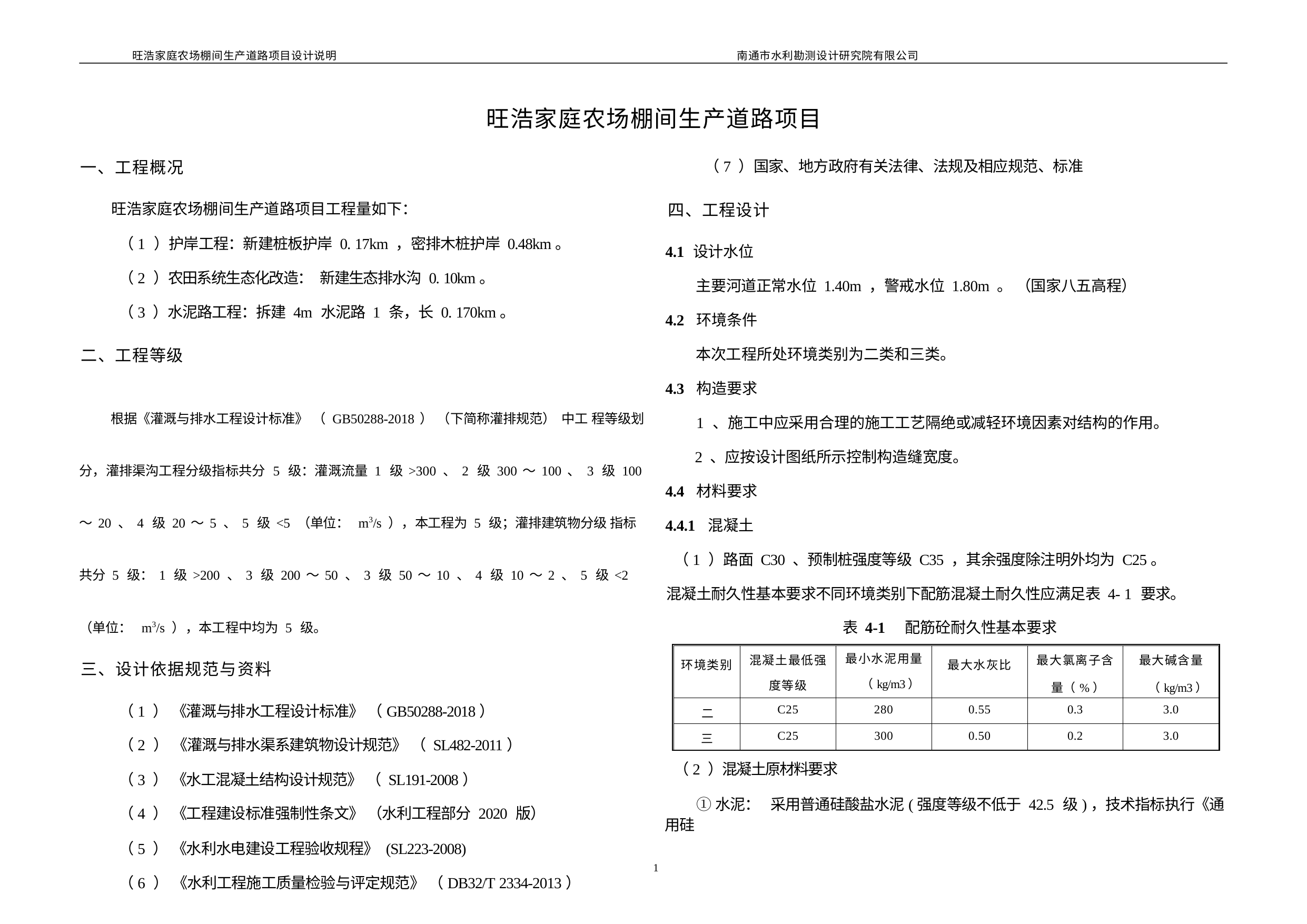

旺浩家庭农场棚间生产道路项目设计说明

南通市水利勘测设计研究院有限公司

旺浩家庭农场棚间生产道路项目

一、工程概况

旺浩家庭农场棚间生产道路项目工程量如下：
（1 ）护岸工程：新建桩板护岸 0. 17km ，密排木桩护岸 0.48km。
（2 ）农田系统生态化改造： 新建生态排水沟 0. 10km。
（3 ）水泥路工程：拆建 4m 水泥路 1 条，长 0. 170km。

二、工程等级
根据《灌溉与排水工程设计标准》 （ GB50288-2018） （下简称灌排规范） 中工 程等级划分，灌排渠沟工程分级指标共分 5 级：灌溉流量 1 级>300 、2 级 300～100、 3 级 100～20 、4 级 20～5 、5 级<5 （单位： m3/s ），本工程为 5 级；灌排建筑物分级 指标共分 5 级：1 级>200 、3 级 200～50 、3 级 50～10 、4 级 10～2 、5 级<2 （单位：  m3/s ），本工程中均为 5 级。

三、设计依据规范与资料

（1 ） 《灌溉与排水工程设计标准》 （GB50288-2018）
（2 ） 《灌溉与排水渠系建筑物设计规范》 （ SL482-2011）
（3 ） 《水工混凝土结构设计规范》 （ SL191-2008）
（4 ） 《工程建设标准强制性条文》 （水利工程部分 2020 版）
（5 ） 《水利水电建设工程验收规程》 (SL223-2008)

（6 ） 《水利工程施工质量检验与评定规范》 （DB32/T 2334-2013）

（7 ）国家、地方政府有关法律、法规及相应规范、标准

四、工程设计

4.1 设计水位
主要河道正常水位 1.40m ，警戒水位 1.80m 。 （国家八五高程）
4.2  环境条件
本次工程所处环境类别为二类和三类。
4.3  构造要求
1 、施工中应采用合理的施工工艺隔绝或减轻环境因素对结构的作用。
2 、应按设计图纸所示控制构造缝宽度。
4.4  材料要求
4.4.1  混凝土
（1 ）路面 C30 、预制桩强度等级 C35 ，其余强度除注明外均为 C25。
混凝土耐久性基本要求不同环境类别下配筋混凝土耐久性应满足表 4- 1 要求。

表 4-1    配筋砼耐久性基本要求
|  |
| --- |
| 环境类别 | 混凝土最低强 度等级 | 最小水泥用量 （kg/m3） | 最大水灰比 | 最大氯离子含 量（%） | 最大碱含量 （kg/m3） |
| --- | --- | --- | --- | --- | --- |
| 二 | C25 | 280 | 0.55 | 0.3 | 3.0 |
| 三 | C25 | 300 | 0.50 | 0.2 | 3.0 |

（2 ）混凝土原材料要求

①水泥： 采用普通硅酸盐水泥(强度等级不低于 42.5 级)，技术指标执行《通用硅

1